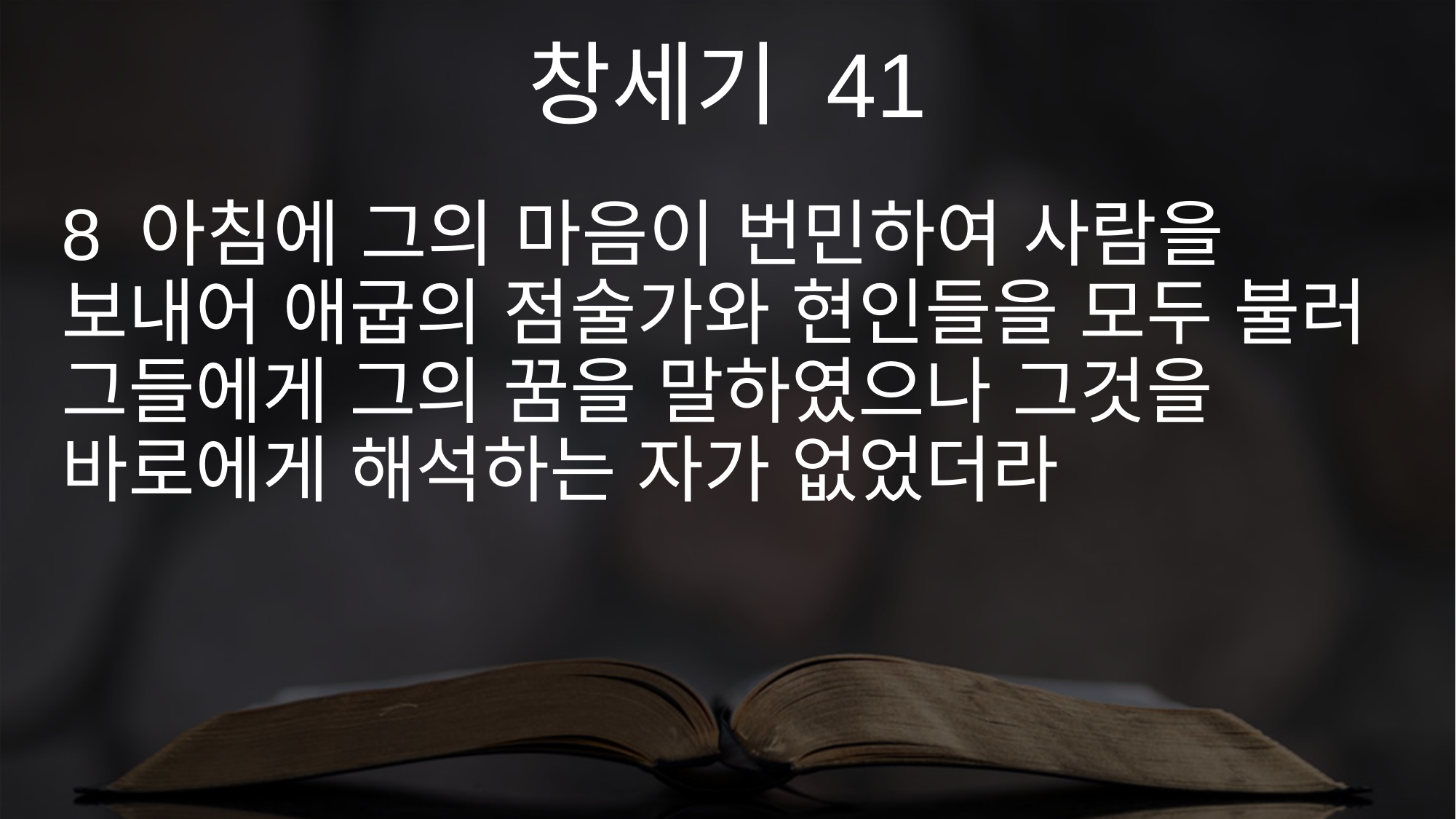

창세기 41
8 아침에 그의 마음이 번민하여 사람을 보내어 애굽의 점술가와 현인들을 모두 불러 그들에게 그의 꿈을 말하였으나 그것을 바로에게 해석하는 자가 없었더라